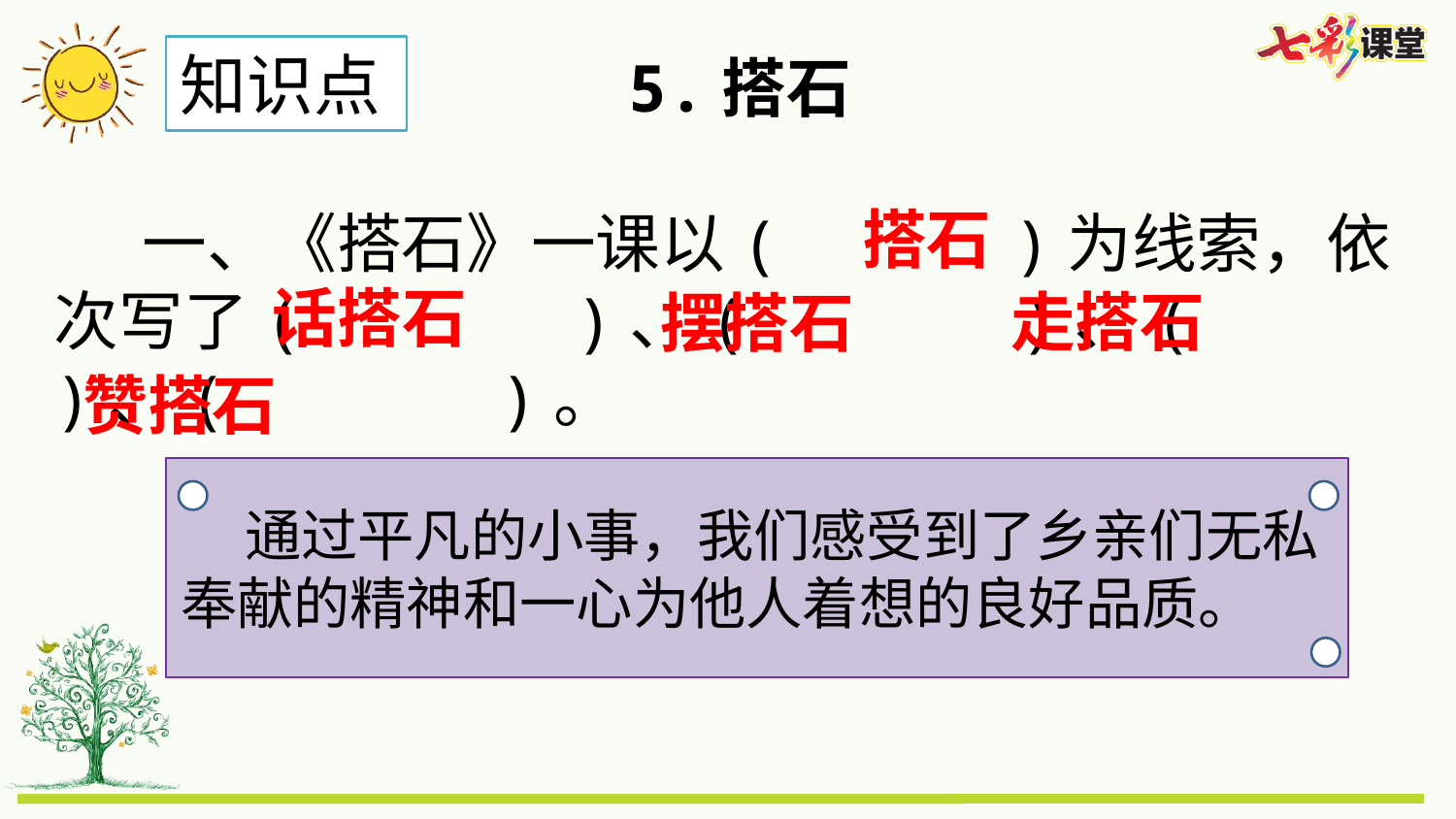

知识点
5.搭石
搭石
     一、《搭石》一课以(      )为线索，依次写了(       )、(       )、(       )、(       )。
话搭石
走搭石
摆搭石
赞搭石
    通过平凡的小事，我们感受到了乡亲们无私奉献的精神和一心为他人着想的良好品质。